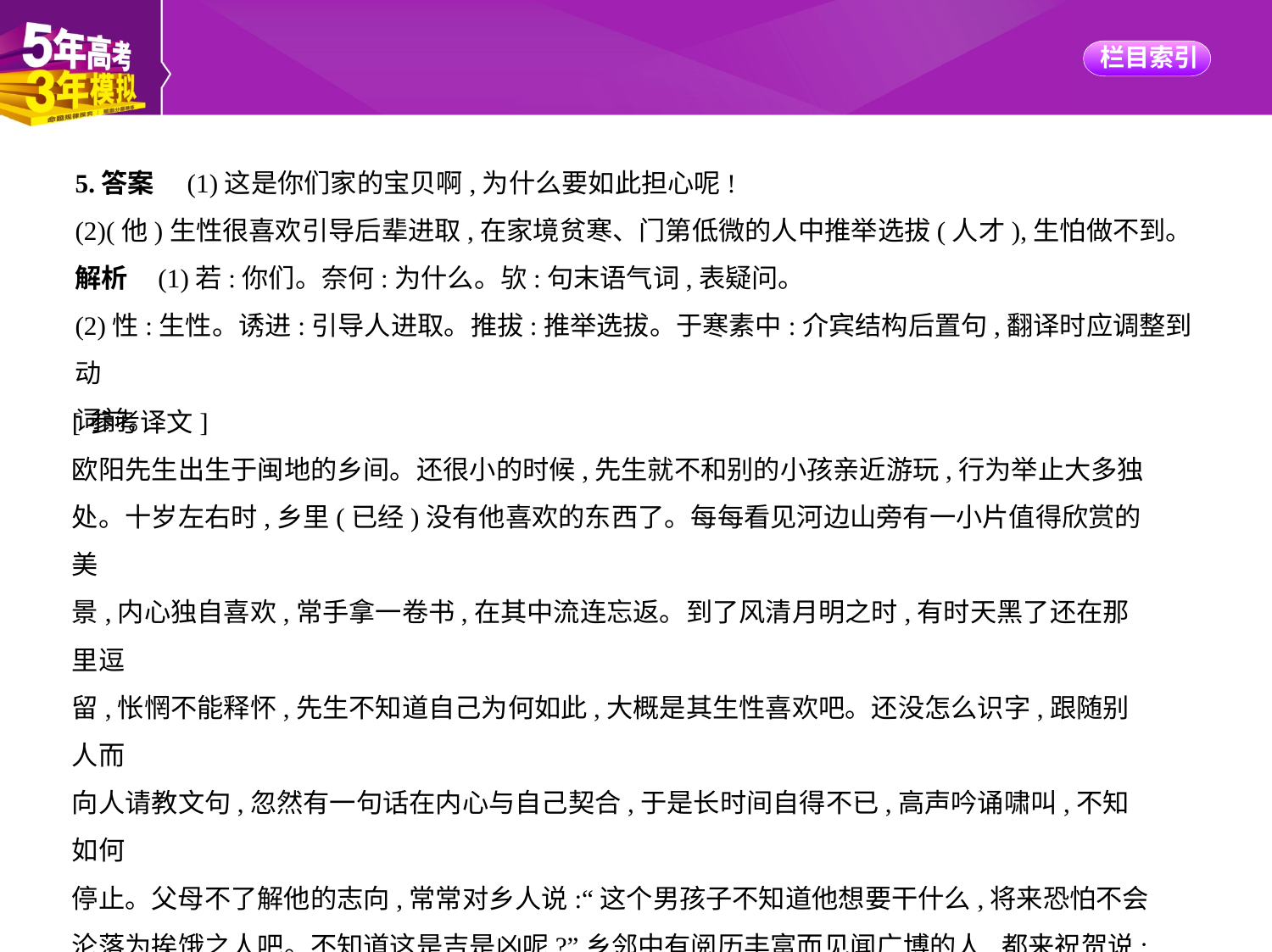

5.答案　(1)这是你们家的宝贝啊,为什么要如此担心呢!
(2)(他)生性很喜欢引导后辈进取,在家境贫寒、门第低微的人中推举选拔(人才),生怕做不到。
解析    (1)若:你们。奈何:为什么。欤:句末语气词,表疑问。
(2)性:生性。诱进:引导人进取。推拔:推举选拔。于寒素中:介宾结构后置句,翻译时应调整到动
词前。
[参考译文]
欧阳先生出生于闽地的乡间。还很小的时候,先生就不和别的小孩亲近游玩,行为举止大多独
处。十岁左右时,乡里(已经)没有他喜欢的东西了。每每看见河边山旁有一小片值得欣赏的美
景,内心独自喜欢,常手拿一卷书,在其中流连忘返。到了风清月明之时,有时天黑了还在那里逗
留,怅惘不能释怀,先生不知道自己为何如此,大概是其生性喜欢吧。还没怎么识字,跟随别人而
向人请教文句,忽然有一句话在内心与自己契合,于是长时间自得不已,高声吟诵啸叫,不知如何
停止。父母不了解他的志向,常常对乡人说:“这个男孩子不知道他想要干什么,将来恐怕不会
沦落为挨饿之人吧。不知道这是吉是凶呢?”乡邻中有阅历丰富而见闻广博的人,都来祝贺说:
“这是你们家的宝贝啊,为什么要如此担心呢!”从此就天天读书,信服圣人的教导,敬仰和乐平
易的教化,通晓君臣父子的节操、忠孝之道,在忠孝之间,唯恐自己做不到。拿起笔来写文章,其